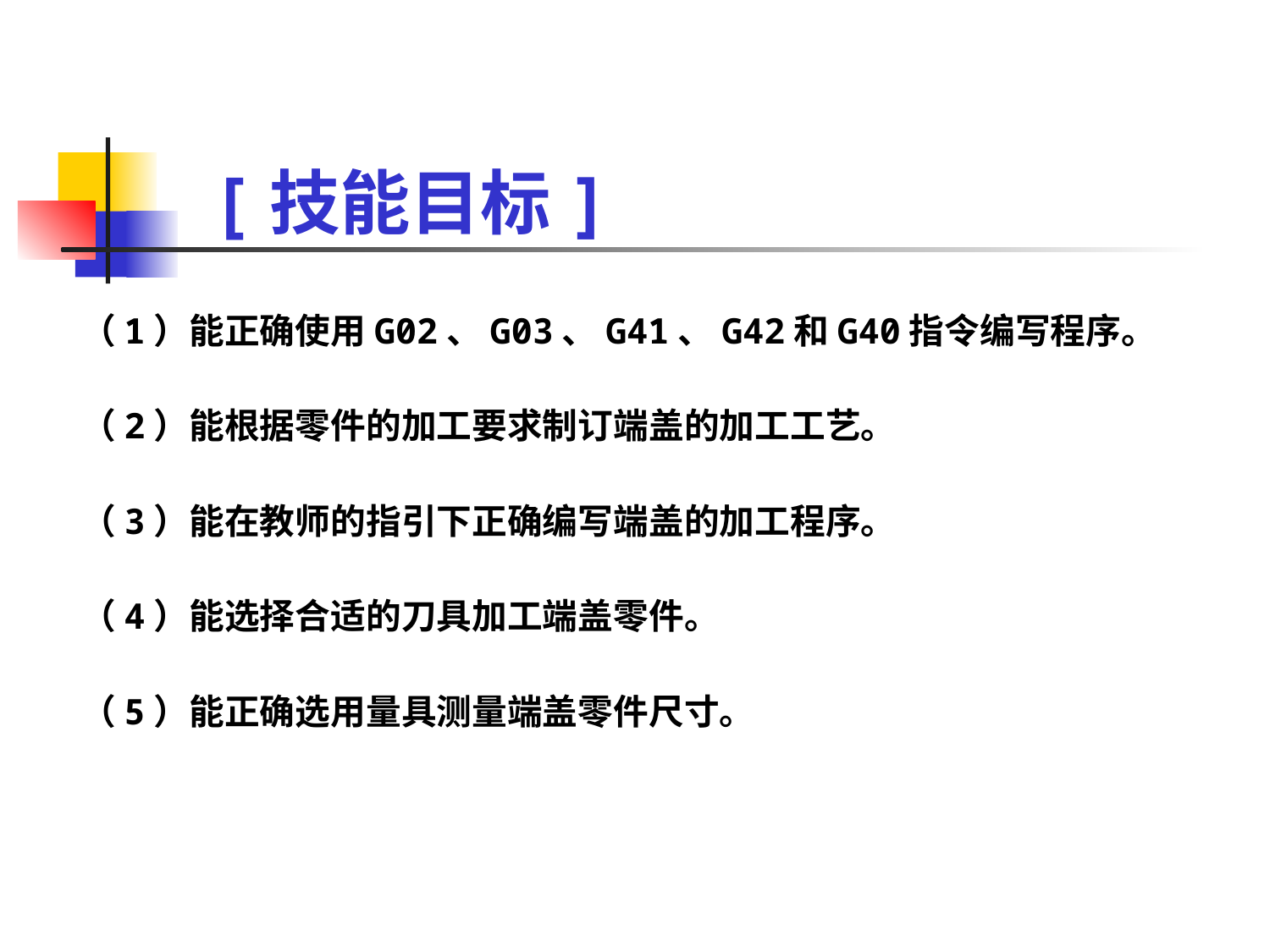

# [技能目标]
（1）能正确使用G02、G03、G41、G42和G40指令编写程序。
（2）能根据零件的加工要求制订端盖的加工工艺。
（3）能在教师的指引下正确编写端盖的加工程序。
（4）能选择合适的刀具加工端盖零件。
（5）能正确选用量具测量端盖零件尺寸。